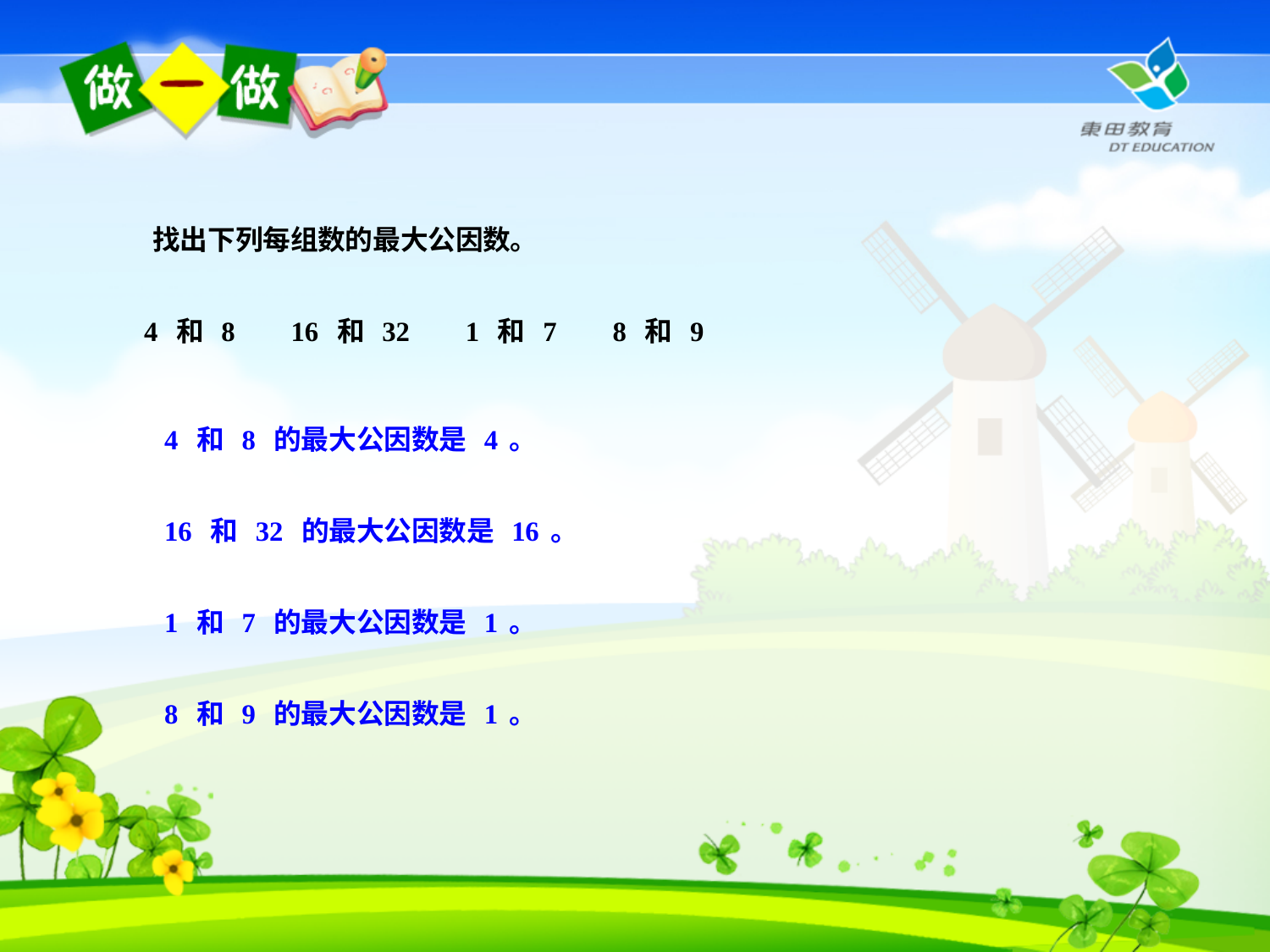

找出下列每组数的最大公因数。
    4 和 8        16 和 32        1 和 7        8 和 9
4 和 8 的最大公因数是 4。
16 和 32 的最大公因数是 16。
1 和 7 的最大公因数是 1。
8 和 9 的最大公因数是 1。